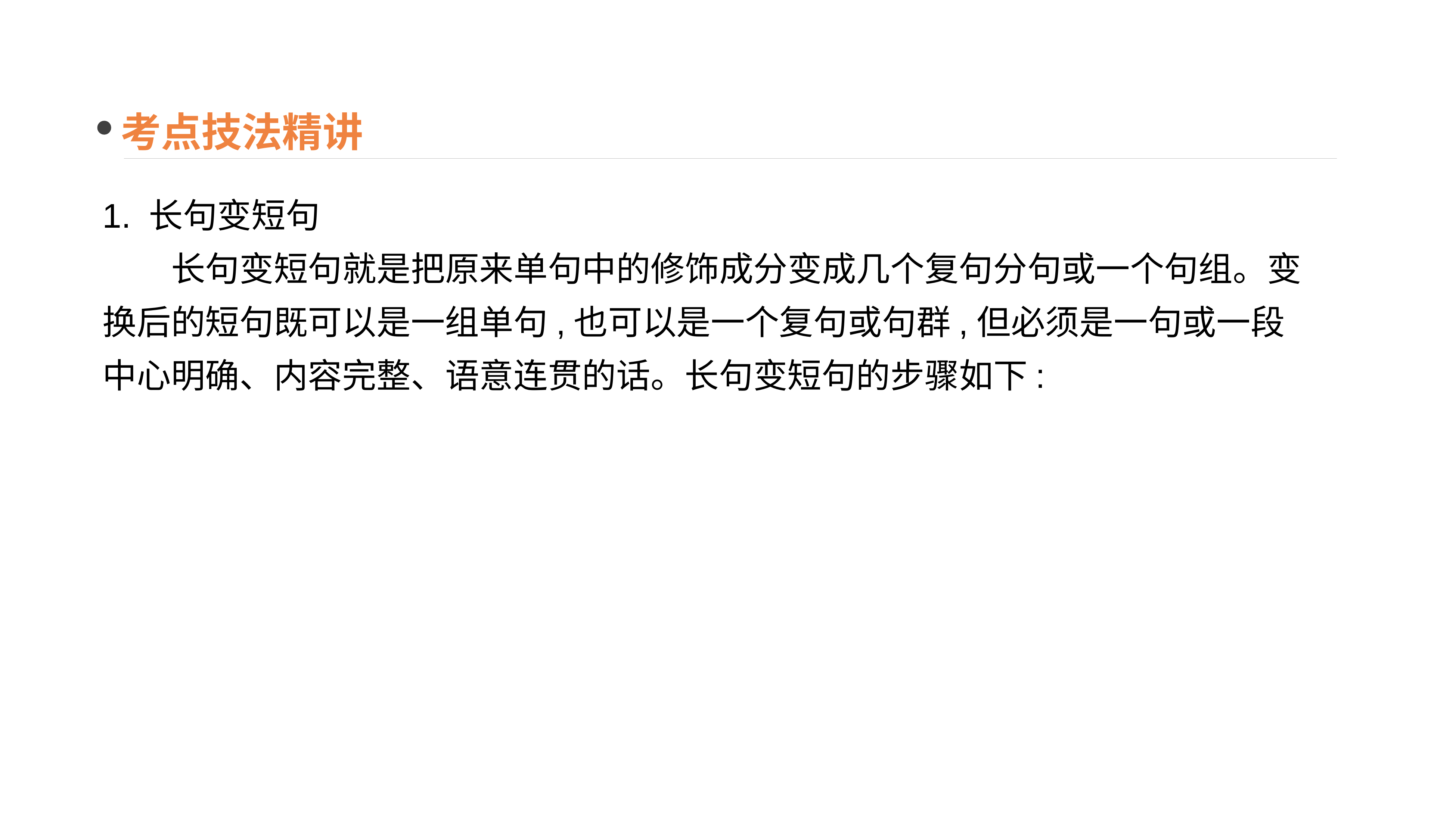

考点技法精讲

1. 长句变短句
　　长句变短句就是把原来单句中的修饰成分变成几个复句分句或一个句组。变换后的短句既可以是一组单句,也可以是一个复句或句群,但必须是一句或一段中心明确、内容完整、语意连贯的话。长句变短句的步骤如下: